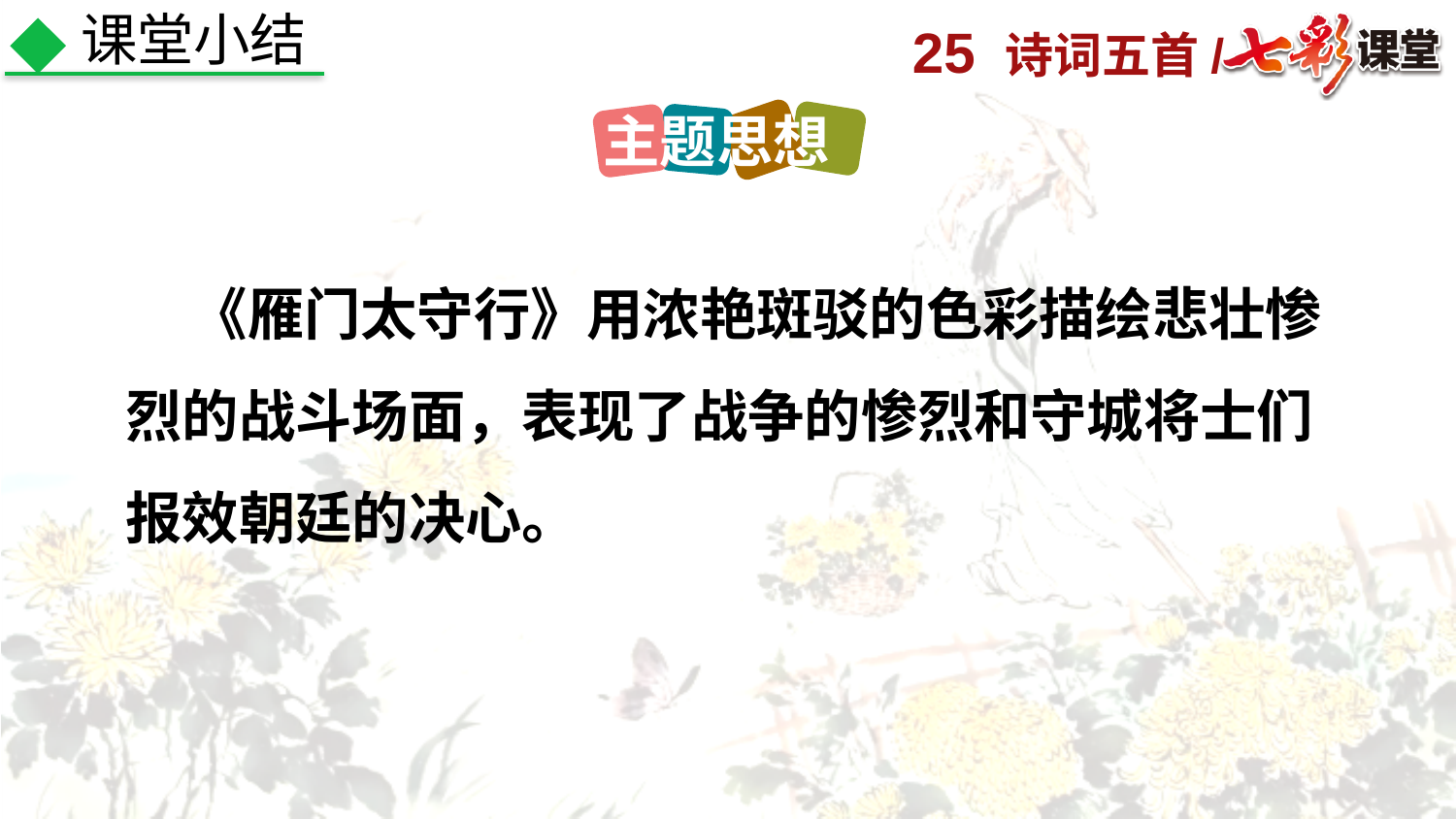

课堂小结

主题思想

    《雁门太守行》用浓艳斑驳的色彩描绘悲壮惨烈的战斗场面，表现了战争的惨烈和守城将士们报效朝廷的决心。